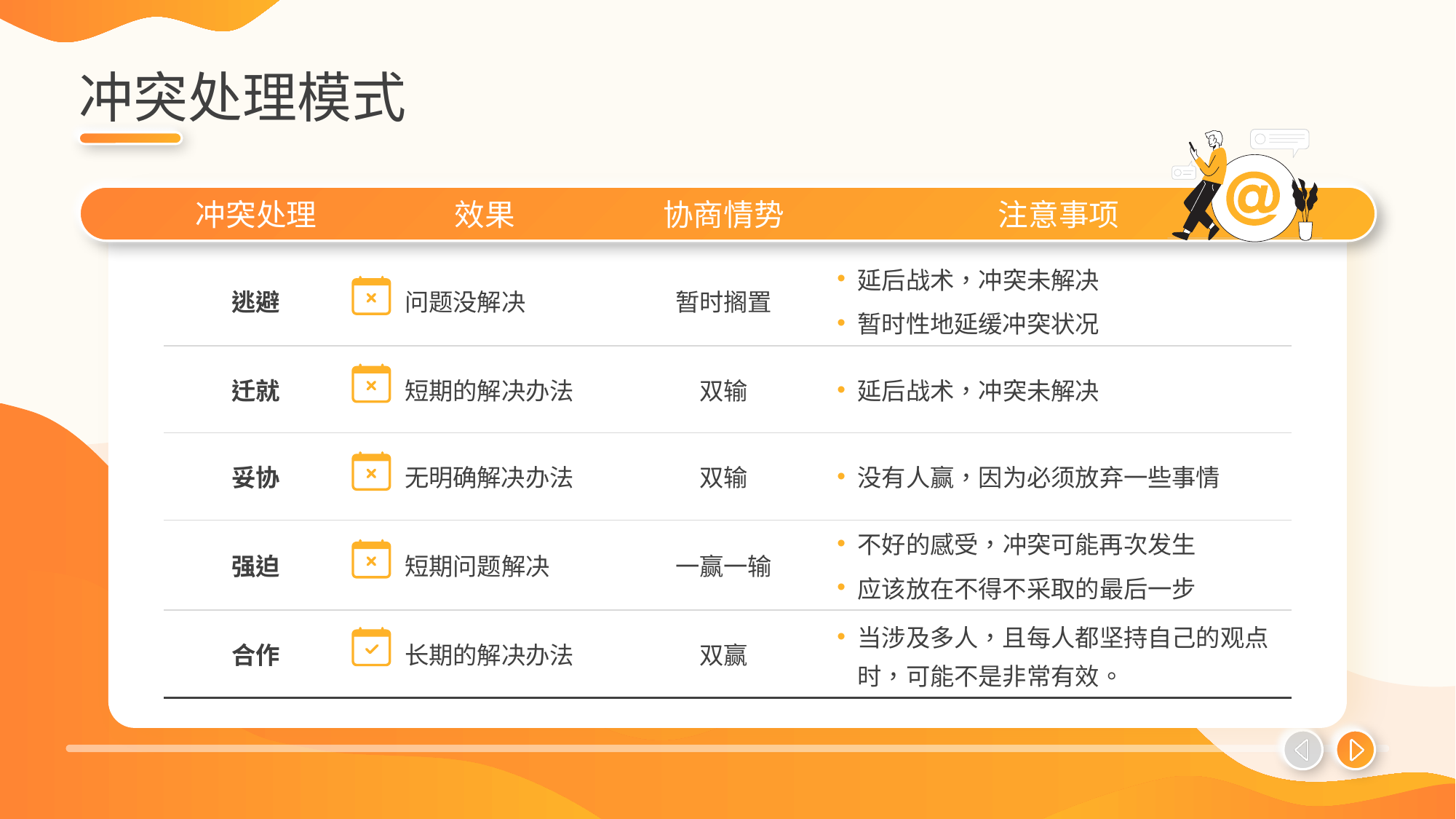

# 冲突处理模式

| 冲突处理 | 效果 | 协商情势 | 注意事项 |
| --- | --- | --- | --- |
| 逃避 | 问题没解决 | 暂时搁置 | 延后战术，冲突未解决 暂时性地延缓冲突状况 |
| 迁就 | 短期的解决办法 | 双输 | 延后战术，冲突未解决 |
| 妥协 | 无明确解决办法 | 双输 | 没有人赢，因为必须放弃一些事情 |
| 强迫 | 短期问题解决 | 一赢一输 | 不好的感受，冲突可能再次发生 应该放在不得不采取的最后一步 |
| 合作 | 长期的解决办法 | 双赢 | 当涉及多人，且每人都坚持自己的观点时，可能不是非常有效。 |